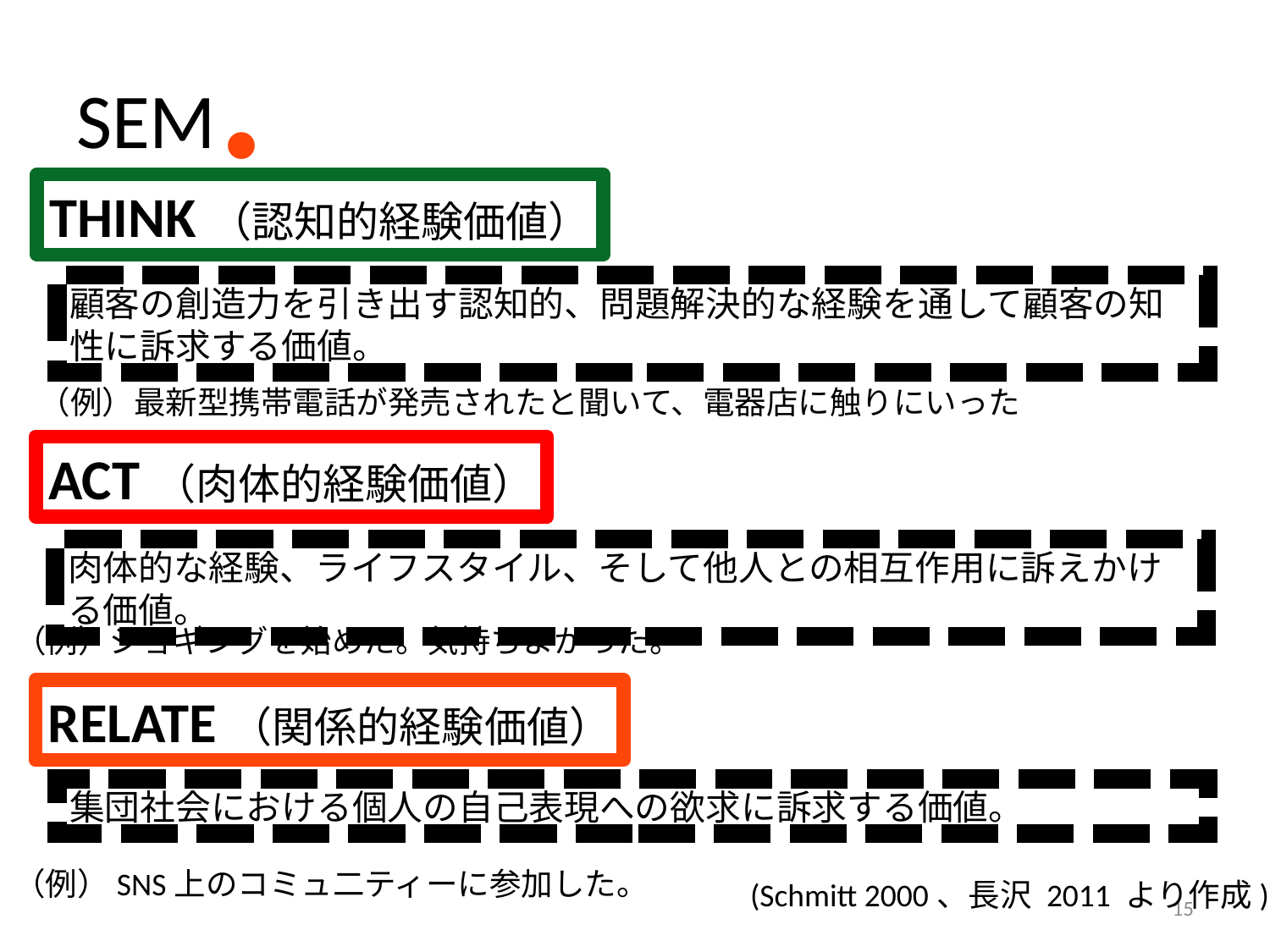

# SEM
・
THINK（認知的経験価値）
顧客の創造力を引き出す認知的、問題解決的な経験を通して顧客の知性に訴求する価値。
（例）最新型携帯電話が発売されたと聞いて、電器店に触りにいった
ACT（肉体的経験価値）
肉体的な経験、ライフスタイル、そして他人との相互作用に訴えかける価値。
（例）ジョギングを始めた。気持ちよかった。
RELATE（関係的経験価値）
集団社会における個人の自己表現への欲求に訴求する価値。
（例）SNS上のコミュ二ティーに参加した。
(Schmitt 2000、長沢 2011 より作成)
15